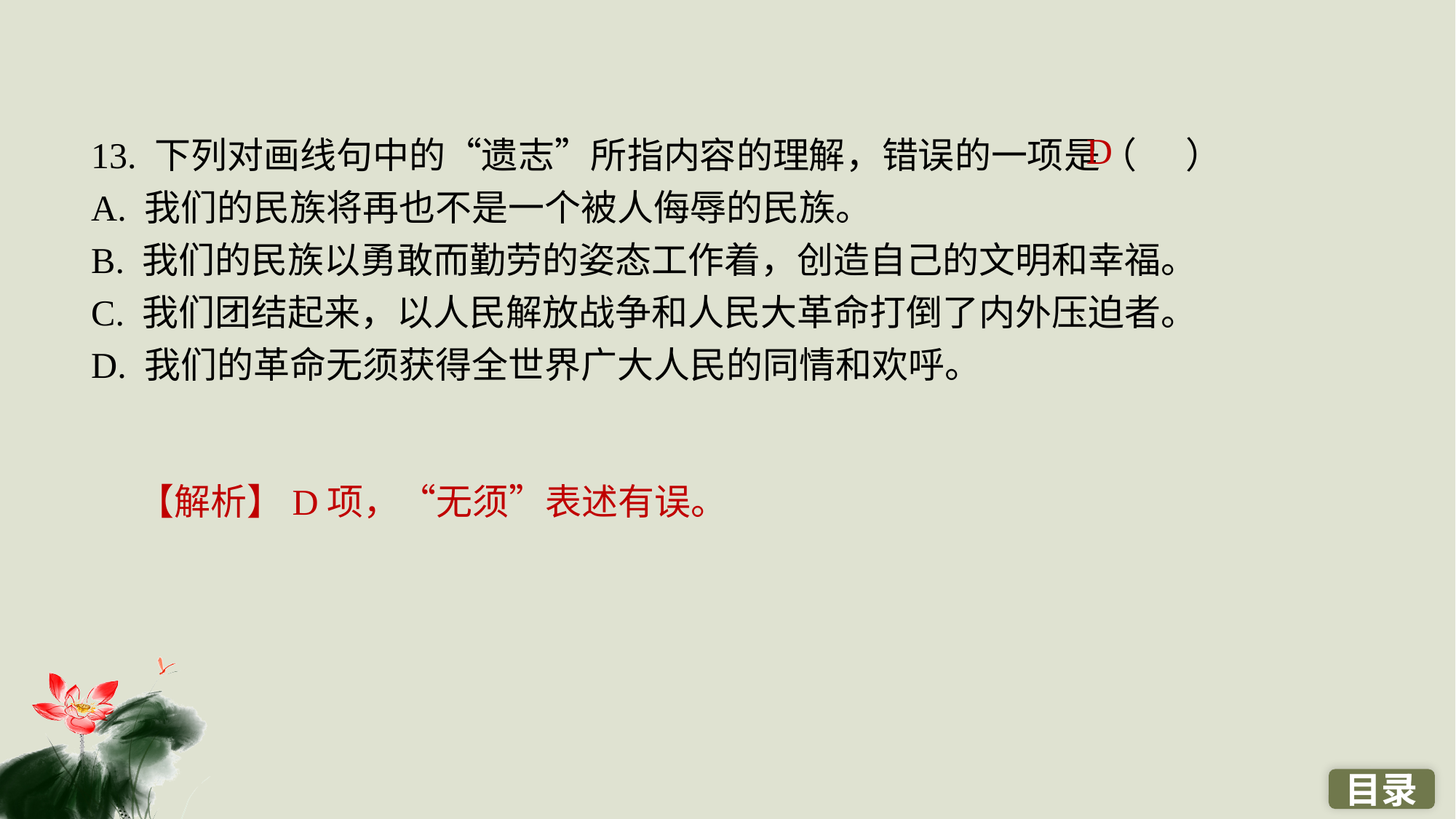

13. 下列对画线句中的“遗志”所指内容的理解，错误的一项是（      ）
A. 我们的民族将再也不是一个被人侮辱的民族。
B. 我们的民族以勇敢而勤劳的姿态工作着，创造自己的文明和幸福。
C. 我们团结起来，以人民解放战争和人民大革命打倒了内外压迫者。
D. 我们的革命无须获得全世界广大人民的同情和欢呼。
D
【解析】D项，“无须”表述有误。